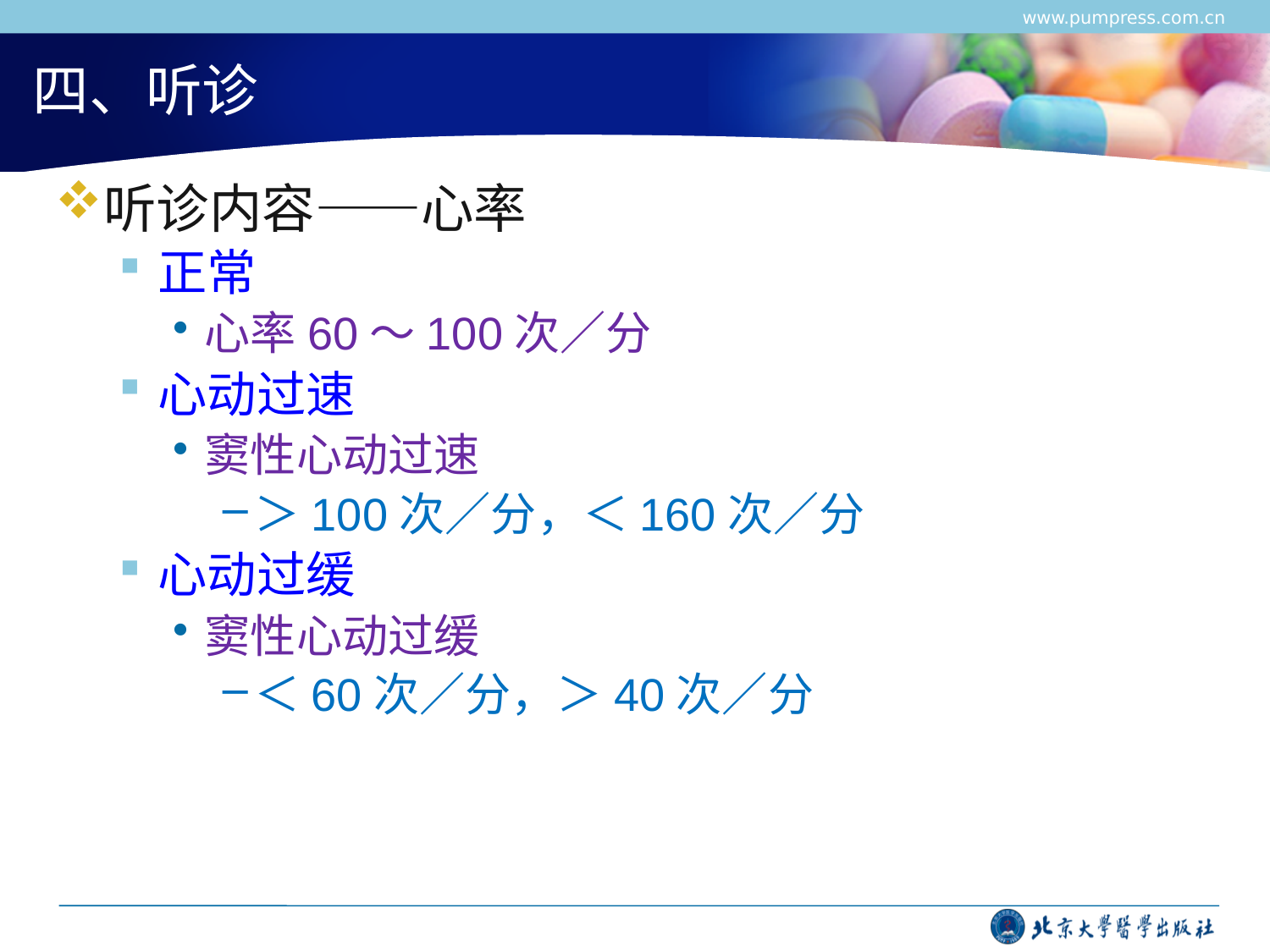

www.pumpress.com.cn
# 四、听诊
听诊内容——心率
正常
心率60～100次／分
心动过速
窦性心动过速
＞100次／分，＜160次／分
心动过缓
窦性心动过缓
＜60次／分，＞40次／分